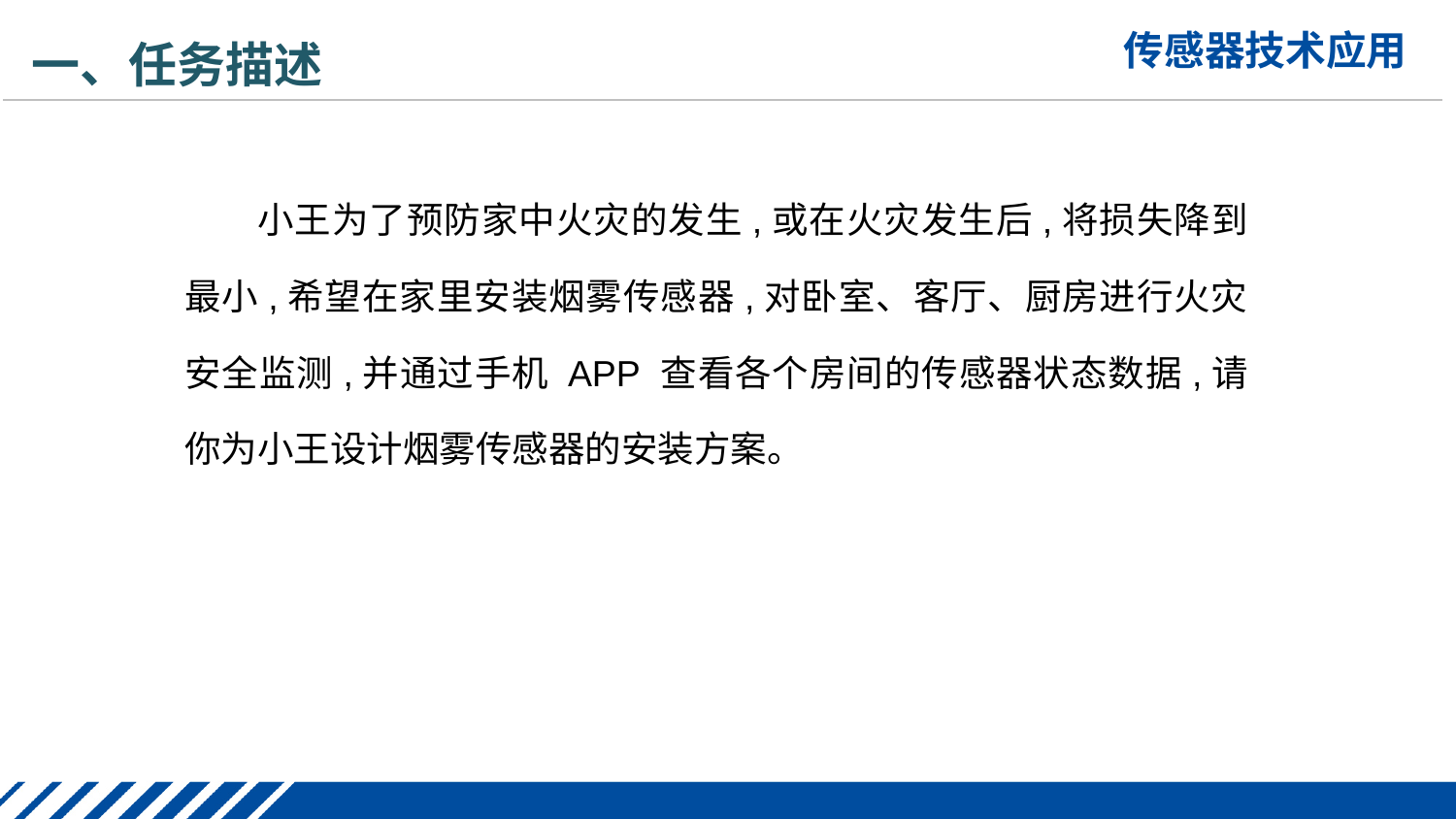

一、任务描述
小王为了预防家中火灾的发生,或在火灾发生后,将损失降到最小,希望在家里安装烟雾传感器,对卧室、客厅、厨房进行火灾安全监测,并通过手机 APP 查看各个房间的传感器状态数据,请你为小王设计烟雾传感器的安装方案。